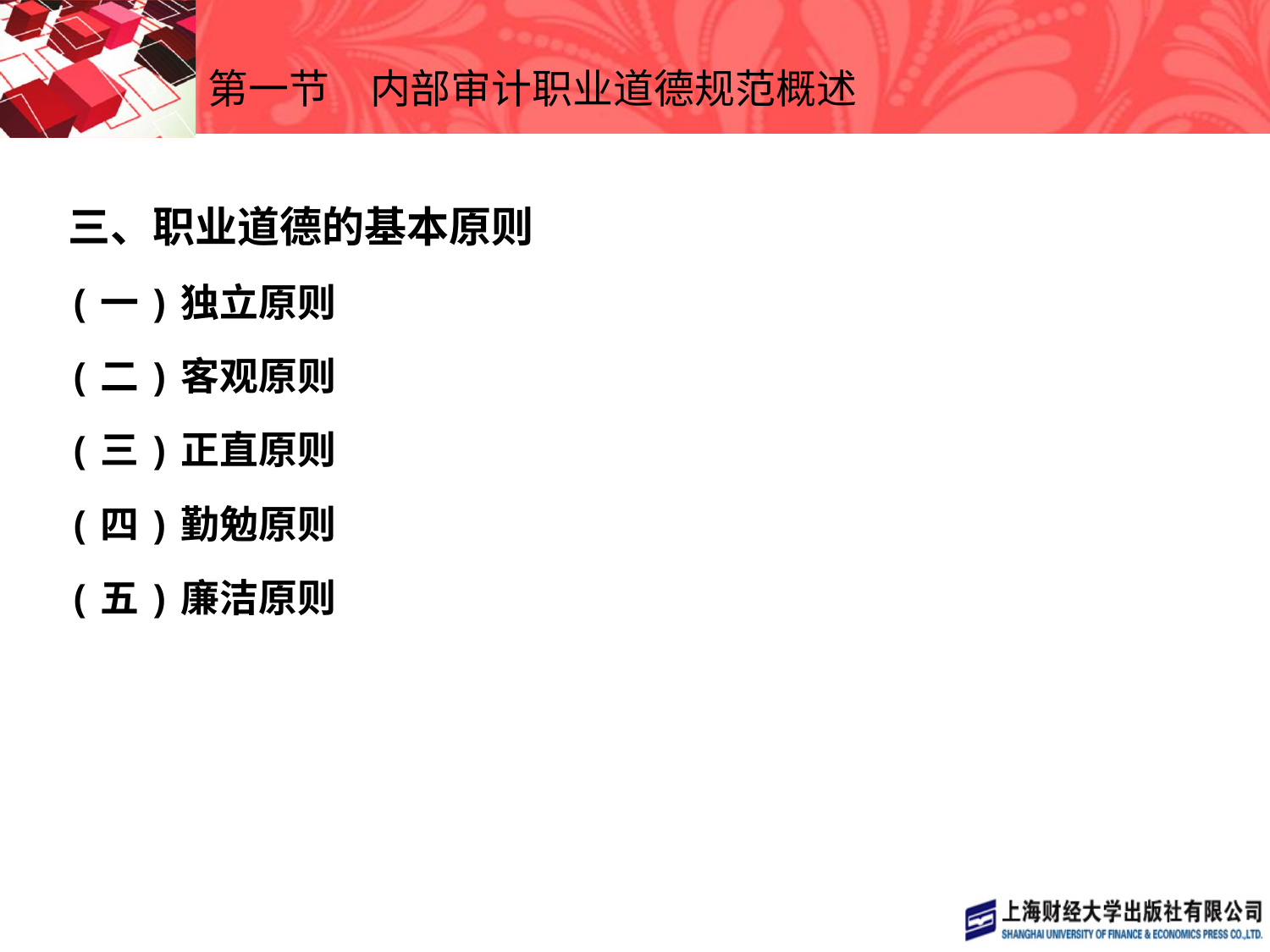

# 第一节　内部审计职业道德规范概述
三、职业道德的基本原则
(一)独立原则
(二)客观原则
(三)正直原则
(四)勤勉原则
(五)廉洁原则